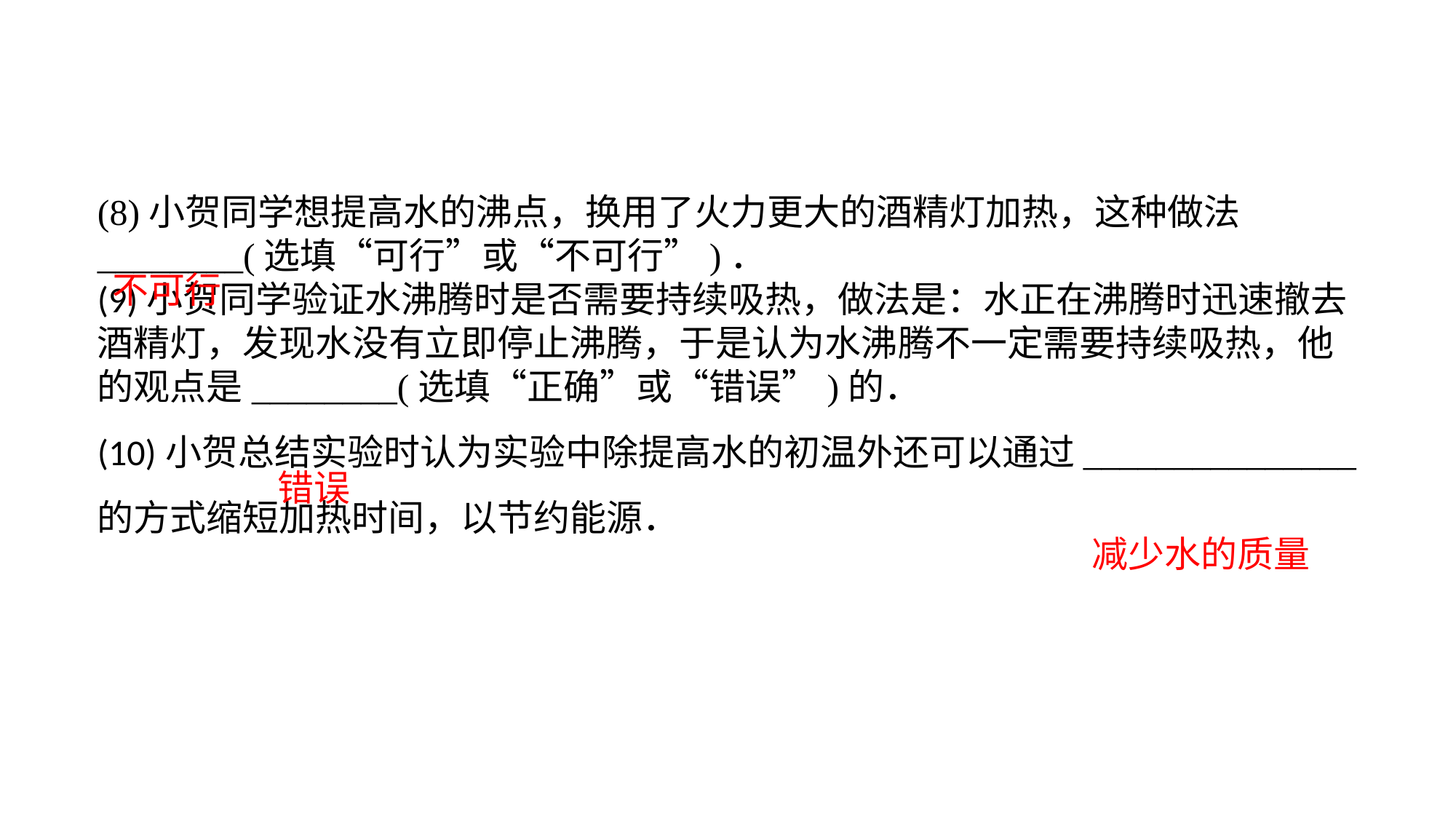

(8)小贺同学想提高水的沸点，换用了火力更大的酒精灯加热，这种做法________(选填“可行”或“不可行”)．(9)小贺同学验证水沸腾时是否需要持续吸热，做法是：水正在沸腾时迅速撤去酒精灯，发现水没有立即停止沸腾，于是认为水沸腾不一定需要持续吸热，他的观点是________(选填“正确”或“错误”)的．(10)小贺总结实验时认为实验中除提高水的初温外还可以通过_______________的方式缩短加热时间，以节约能源．
不可行
错误
减少水的质量